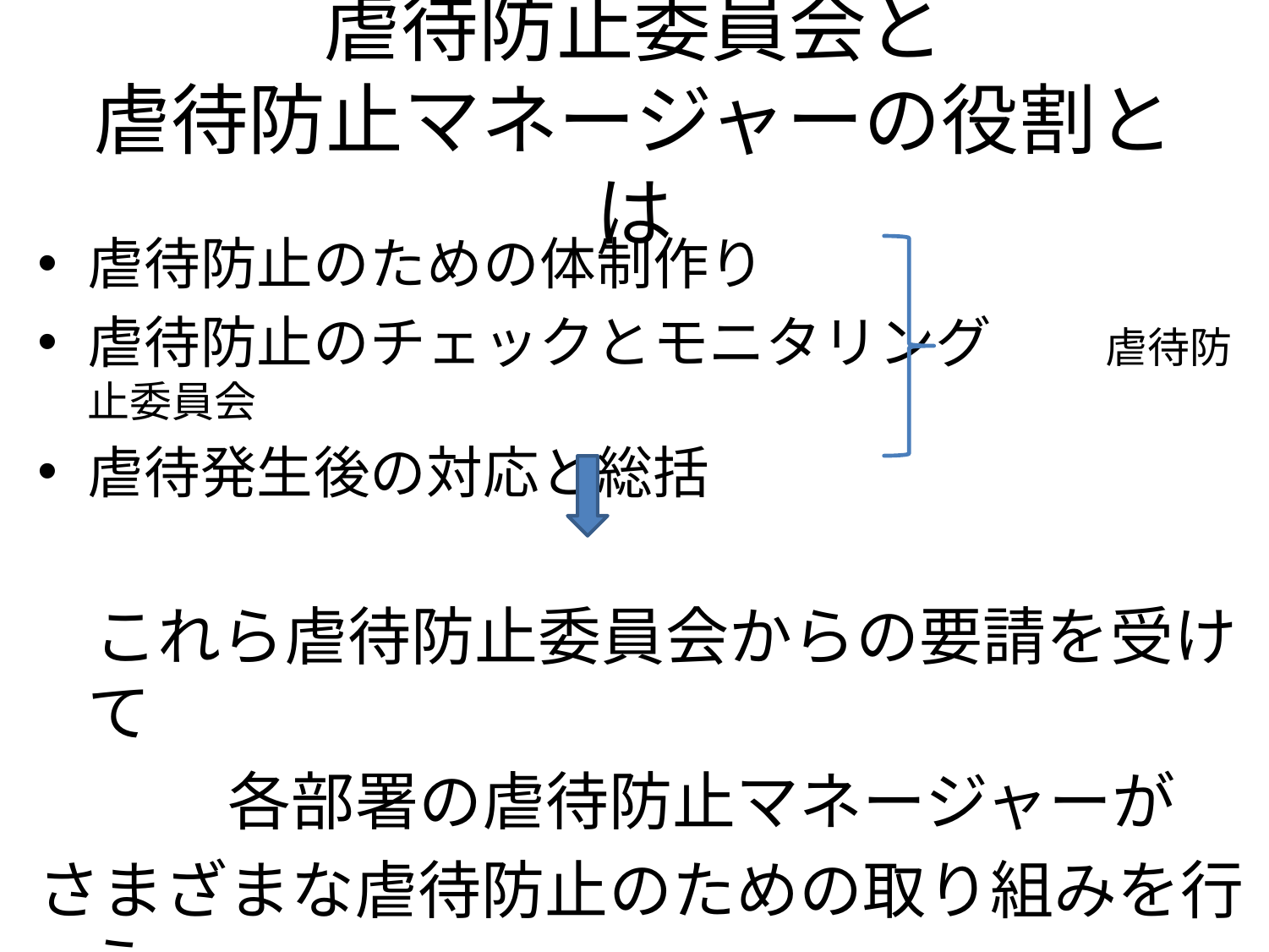

# 虐待防止委員会と 虐待防止マネージャーの役割とは
虐待防止のための体制作り
虐待防止のチェックとモニタリング　　虐待防止委員会
虐待発生後の対応と総括

　これら虐待防止委員会からの要請を受けて
　　　各部署の虐待防止マネージャーが
さまざまな虐待防止のための取り組みを行う